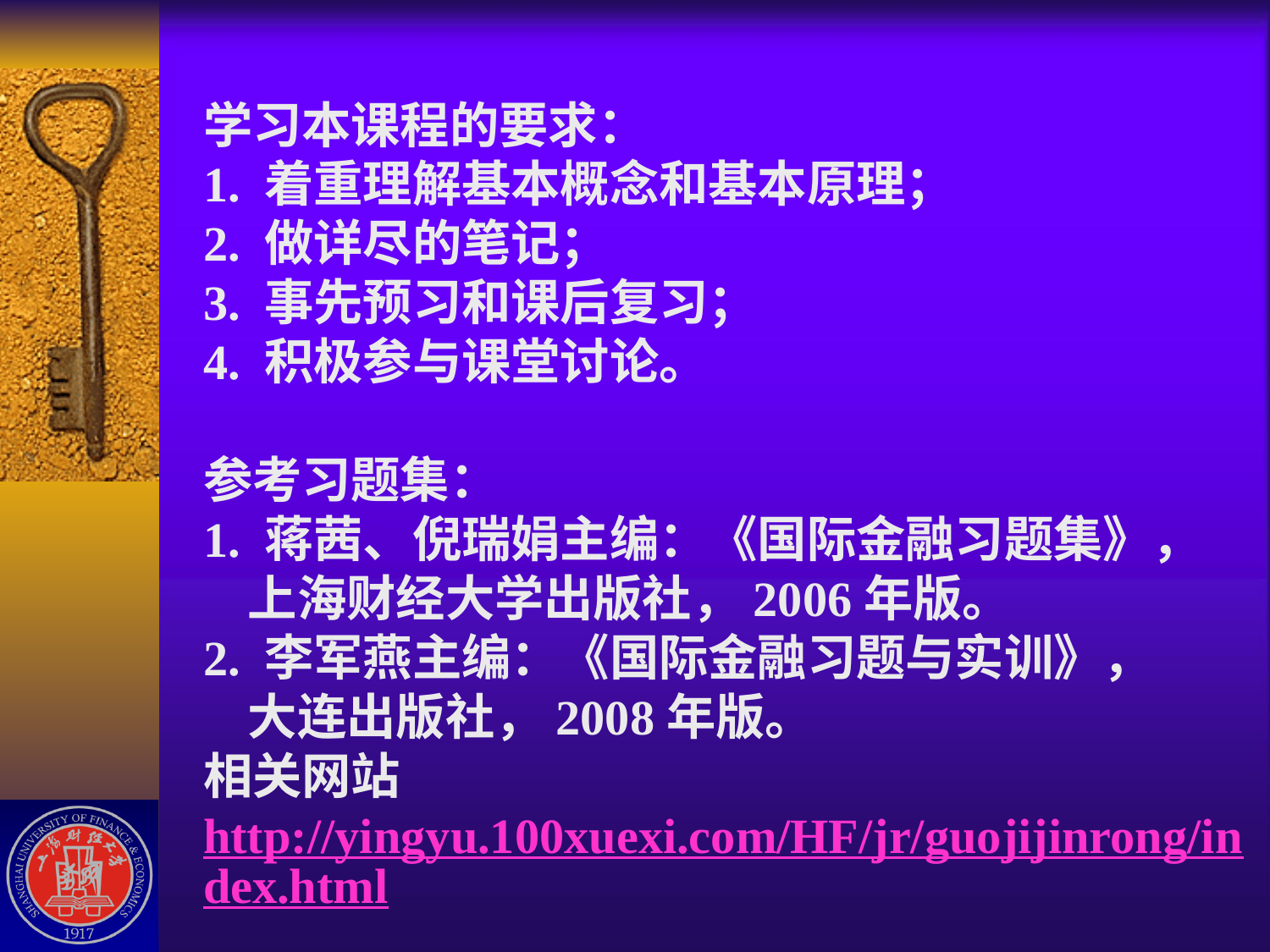

# 学习本课程的要求： 1. 着重理解基本概念和基本原理； 2. 做详尽的笔记； 3. 事先预习和课后复习； 4. 积极参与课堂讨论。 参考习题集： 1. 蒋茜、倪瑞娟主编：《国际金融习题集》， 上海财经大学出版社，2006年版。 2. 李军燕主编：《国际金融习题与实训》， 大连出版社，2008年版。 相关网站 http://yingyu.100xuexi.com/HF/jr/guojijinrong/index.html